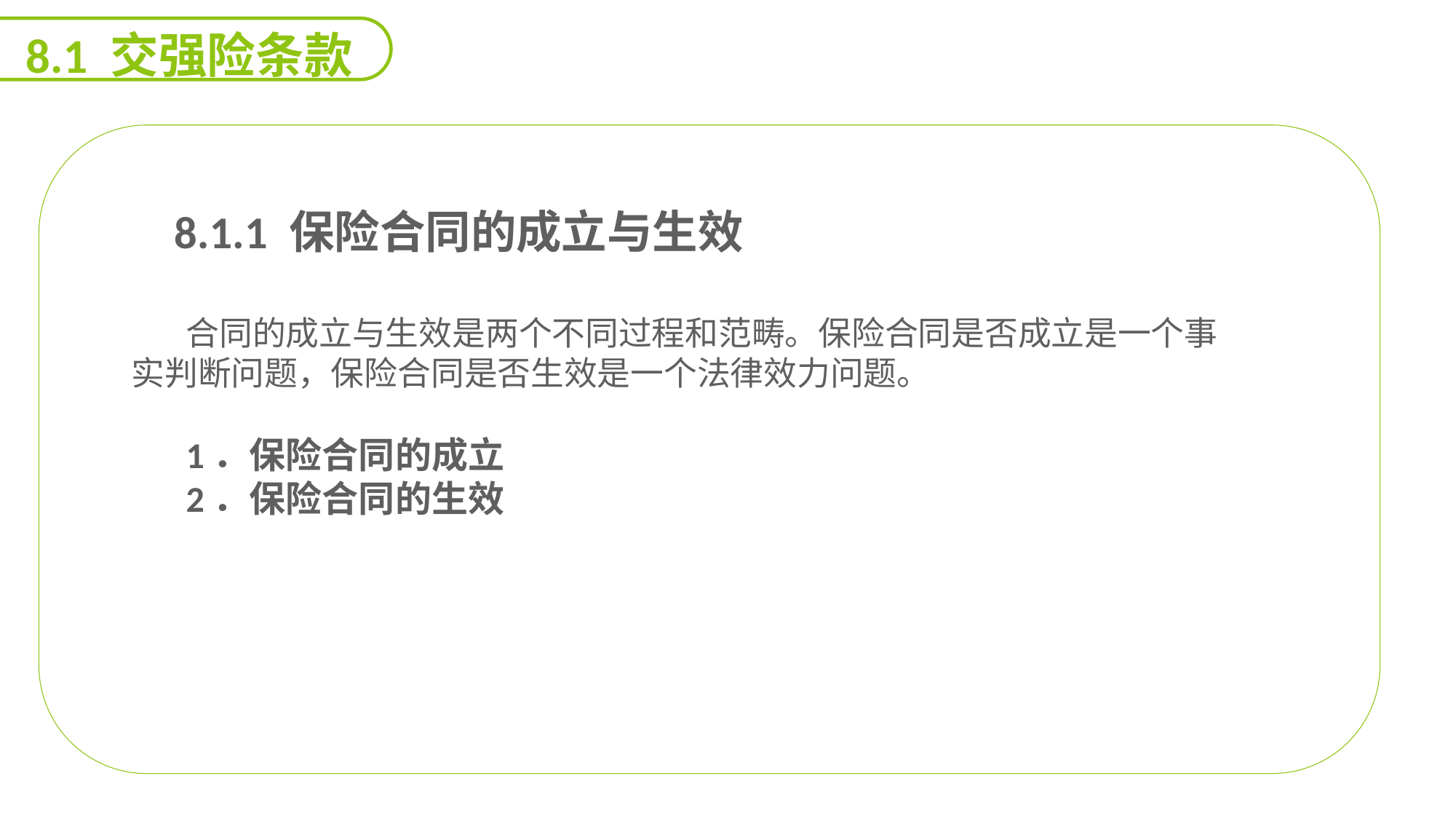

8.1 交强险条款

 8.1.1 保险合同的成立与生效

合同的成立与生效是两个不同过程和范畴。保险合同是否成立是一个事实判断问题，保险合同是否生效是一个法律效力问题。

1．保险合同的成立
2．保险合同的生效

延迟符